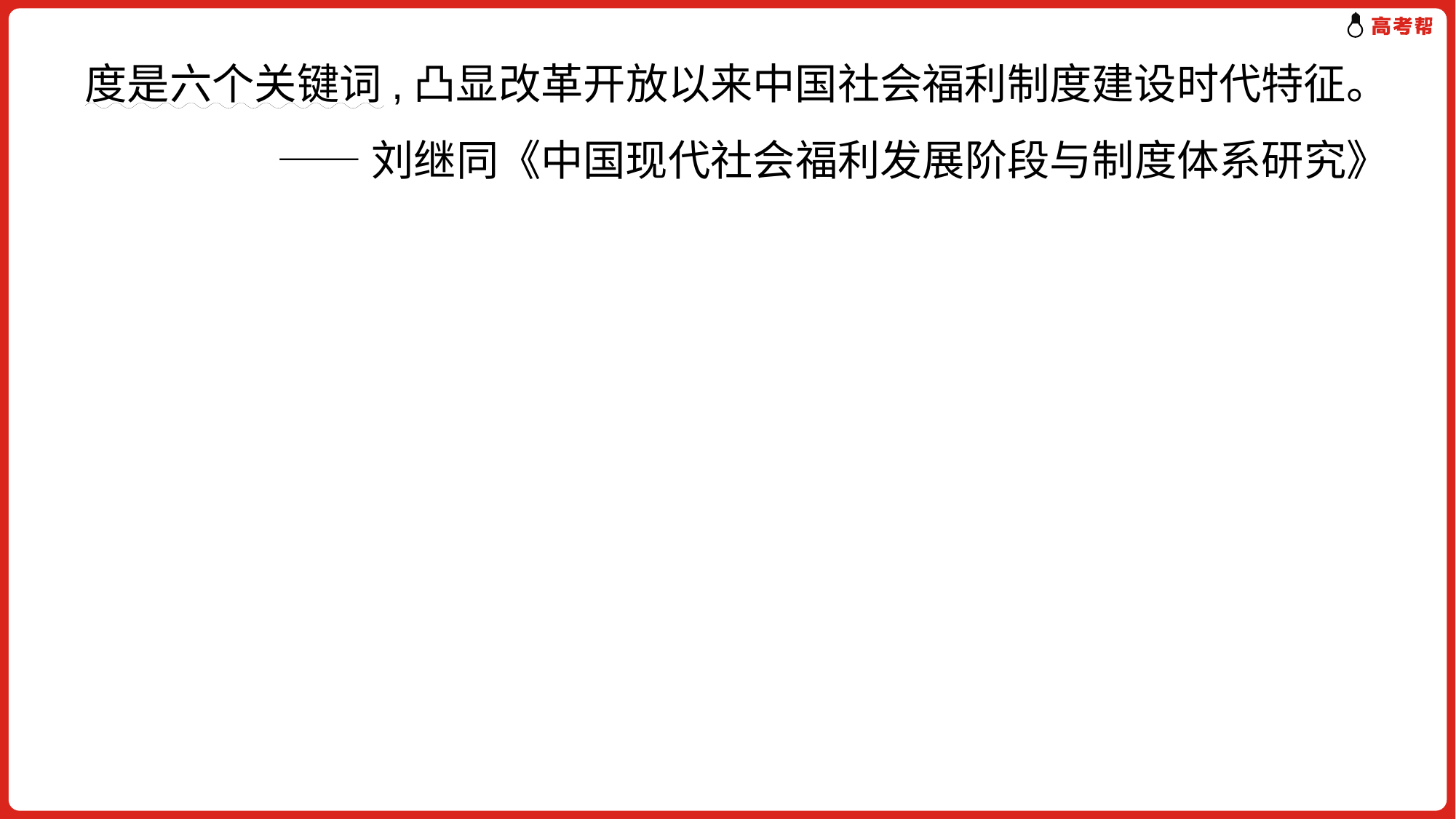

度是六个关键词,凸显改革开放以来中国社会福利制度建设时代特征。
——刘继同《中国现代社会福利发展阶段与制度体系研究》